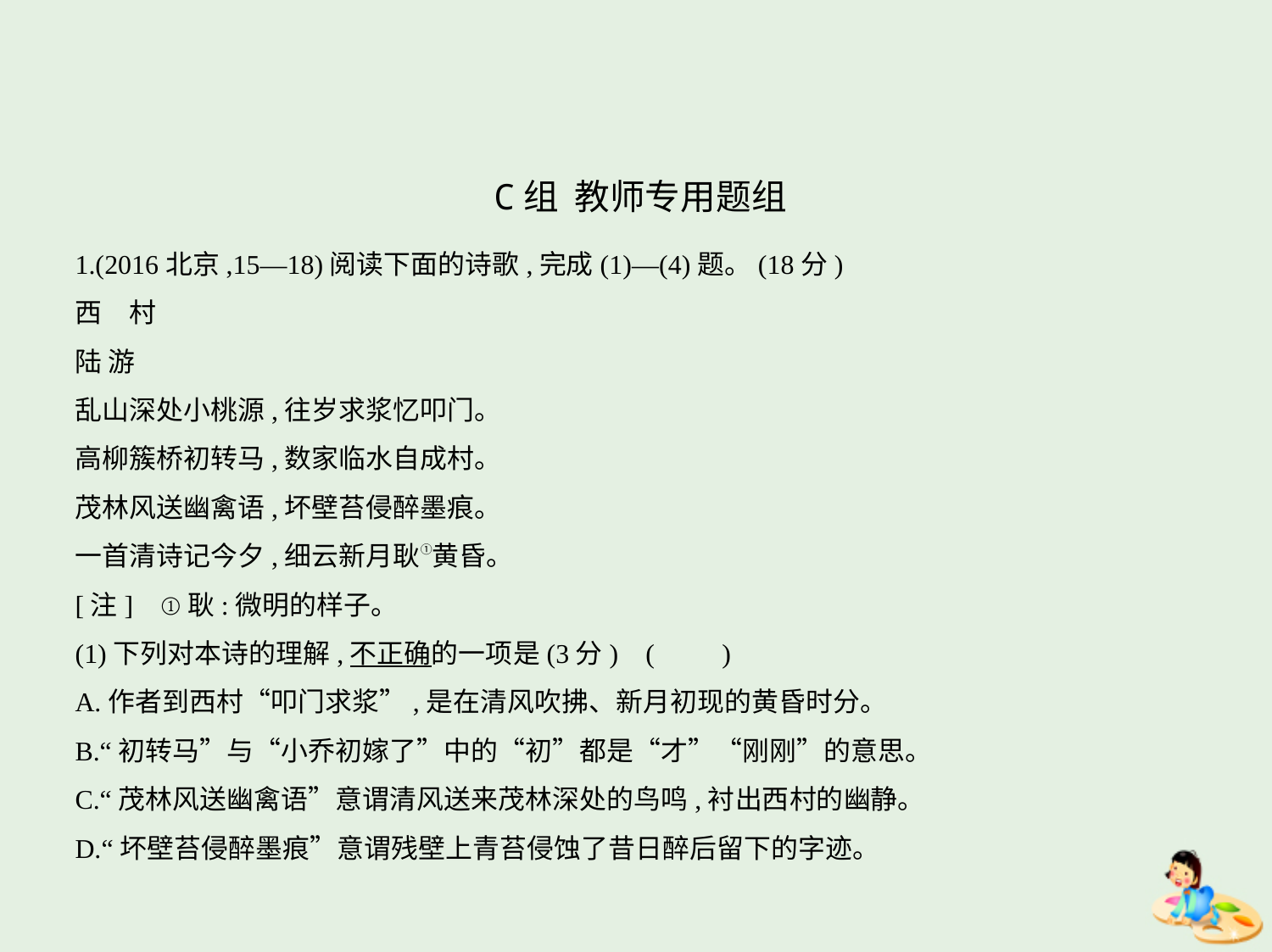

C组  教师专用题组
1.(2016北京,15—18)阅读下面的诗歌,完成(1)—(4)题。(18分)
西　村
陆 游
乱山深处小桃源,往岁求浆忆叩门。
高柳簇桥初转马,数家临水自成村。
茂林风送幽禽语,坏壁苔侵醉墨痕。
一首清诗记今夕,细云新月耿①黄昏。
[注]    ①耿:微明的样子。
(1)下列对本诗的理解,不正确的一项是(3分) (　　)
A.作者到西村“叩门求浆”,是在清风吹拂、新月初现的黄昏时分。
B.“初转马”与“小乔初嫁了”中的“初”都是“才”“刚刚”的意思。
C.“茂林风送幽禽语”意谓清风送来茂林深处的鸟鸣,衬出西村的幽静。
D.“坏壁苔侵醉墨痕”意谓残壁上青苔侵蚀了昔日醉后留下的字迹。